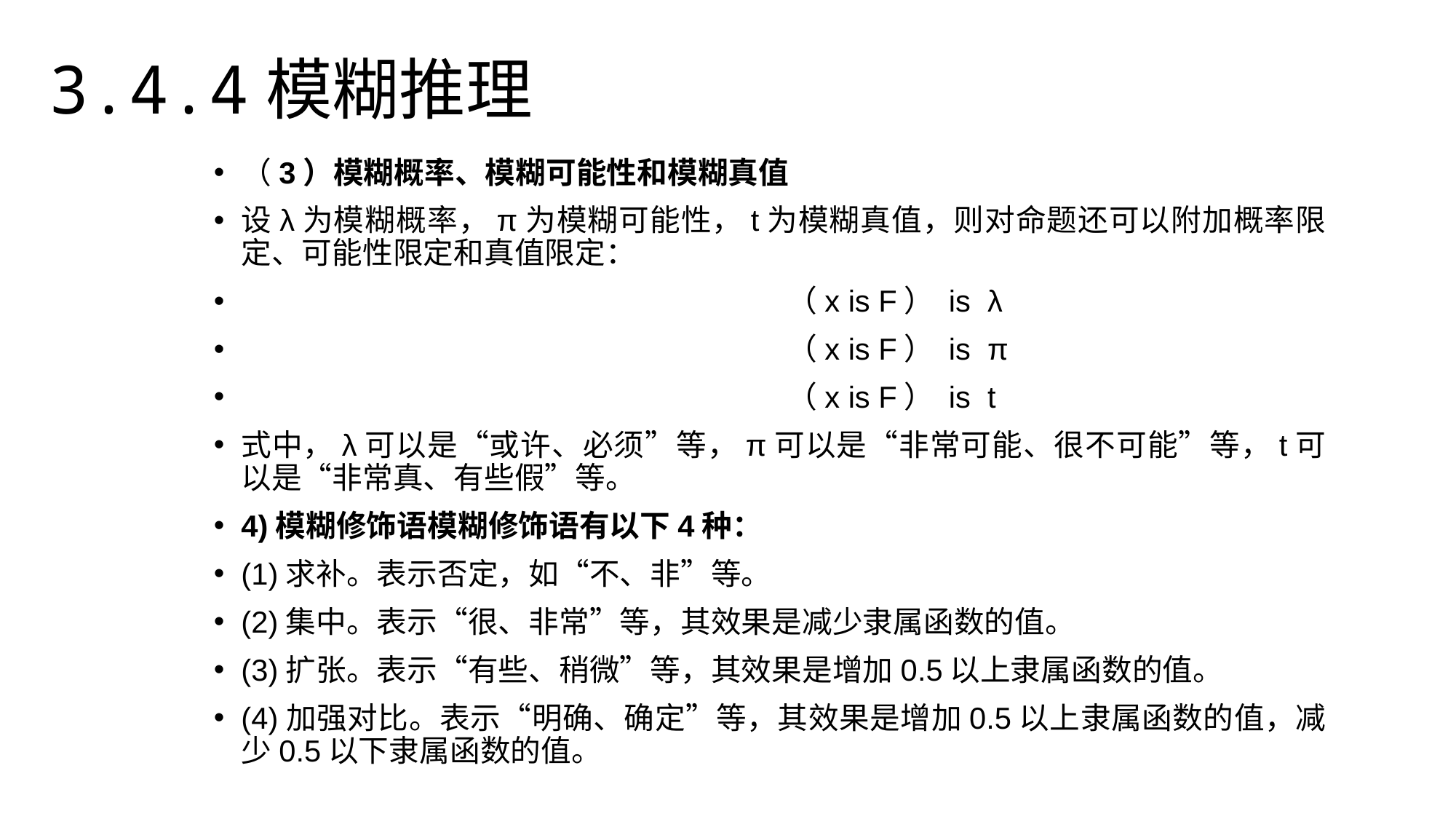

3.4.4模糊推理
（3）模糊概率、模糊可能性和模糊真值
设λ为模糊概率，π为模糊可能性，t为模糊真值，则对命题还可以附加概率限定、可能性限定和真值限定：
					（x is F） is  λ
					（x is F） is  π
					（x is F） is  t
式中，λ可以是“或许、必须”等，π可以是“非常可能、很不可能”等，t可以是“非常真、有些假”等。
4)模糊修饰语模糊修饰语有以下4种：
(1)求补。表示否定，如“不、非”等。
(2)集中。表示“很、非常”等，其效果是减少隶属函数的值。
(3)扩张。表示“有些、稍微”等，其效果是增加0.5以上隶属函数的值。
(4)加强对比。表示“明确、确定”等，其效果是增加0.5以上隶属函数的值，减少0.5以下隶属函数的值。